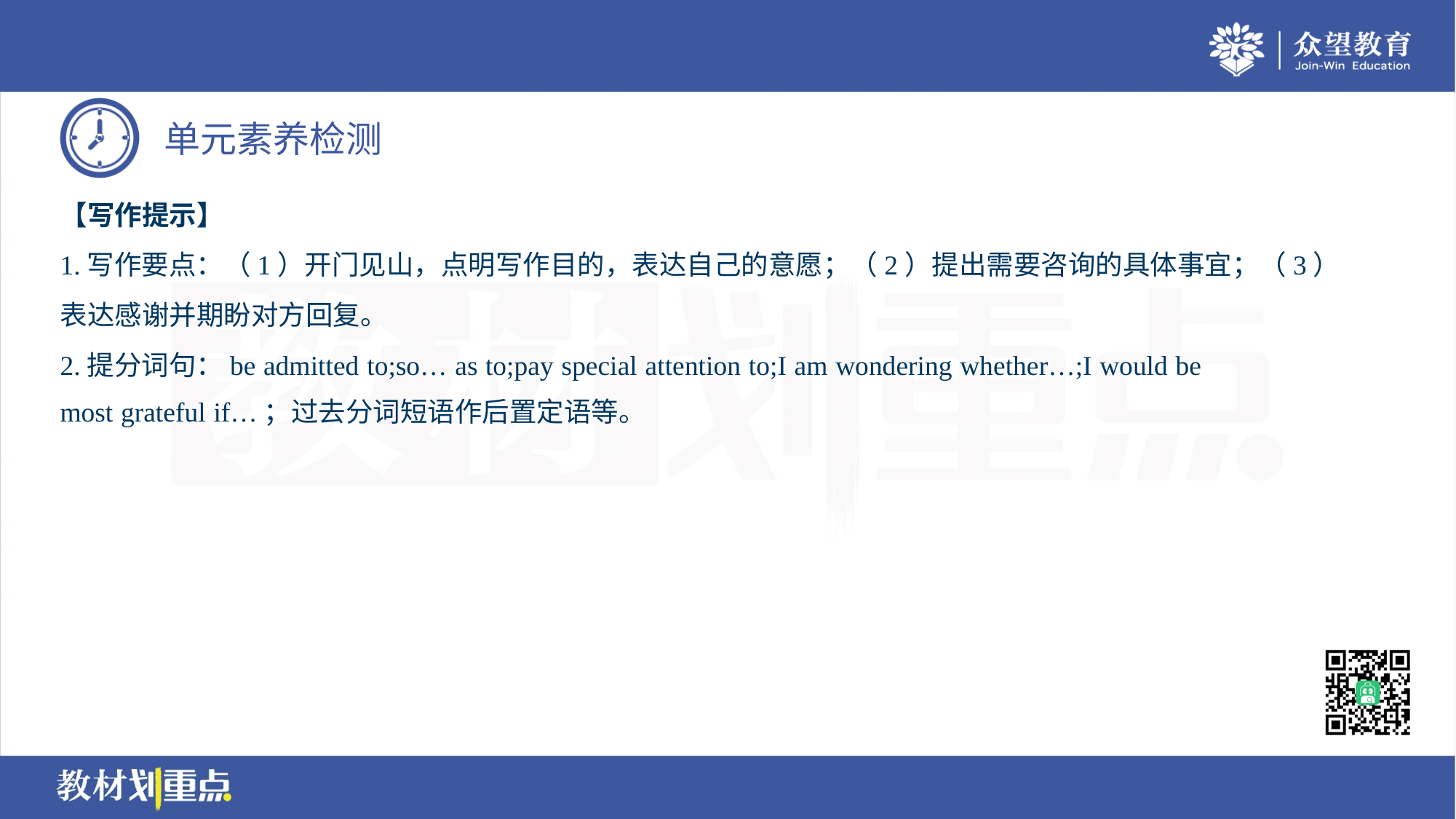

【写作提示】
1.写作要点：（1）开门见山，点明写作目的，表达自己的意愿；（2）提出需要咨询的具体事宜；（3）
表达感谢并期盼对方回复。
2.提分词句：be admitted to;so… as to;pay special attention to;I am wondering whether…;I would be
most grateful if…；过去分词短语作后置定语等。